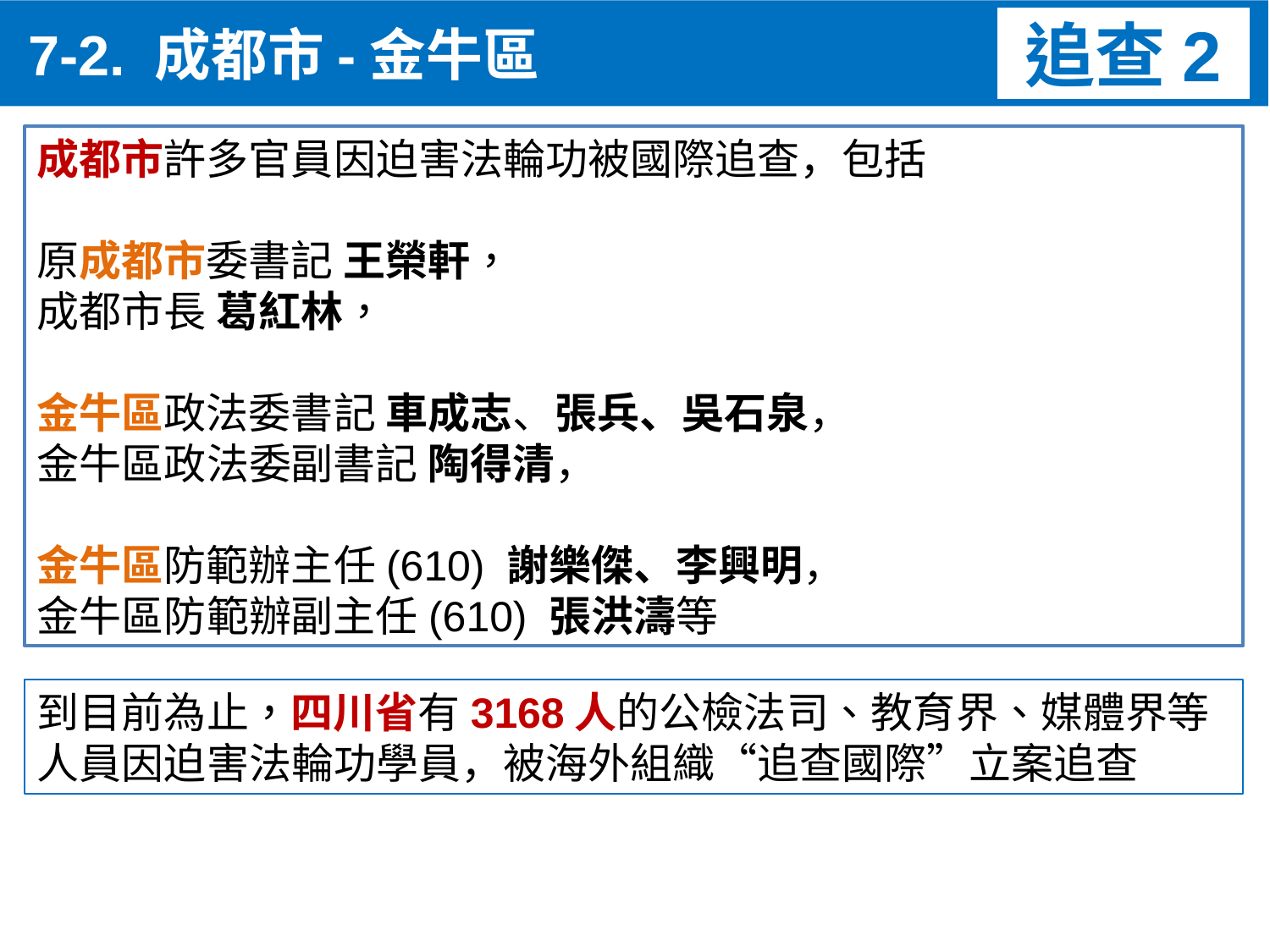

7-2. 成都市-金牛區
追查2
成都市許多官員因迫害法輪功被國際追查，包括

原成都市委書記 王榮軒，
成都市長 葛紅林，

金牛區政法委書記 車成志、張兵、吳石泉，
金牛區政法委副書記 陶得清，

金牛區防範辦主任(610) 謝樂傑、李興明，
金牛區防範辦副主任(610) 張洪濤等
到目前為止，四川省有3168人的公檢法司、教育界、媒體界等人員因迫害法輪功學員，被海外組織“追查國際”立案追查